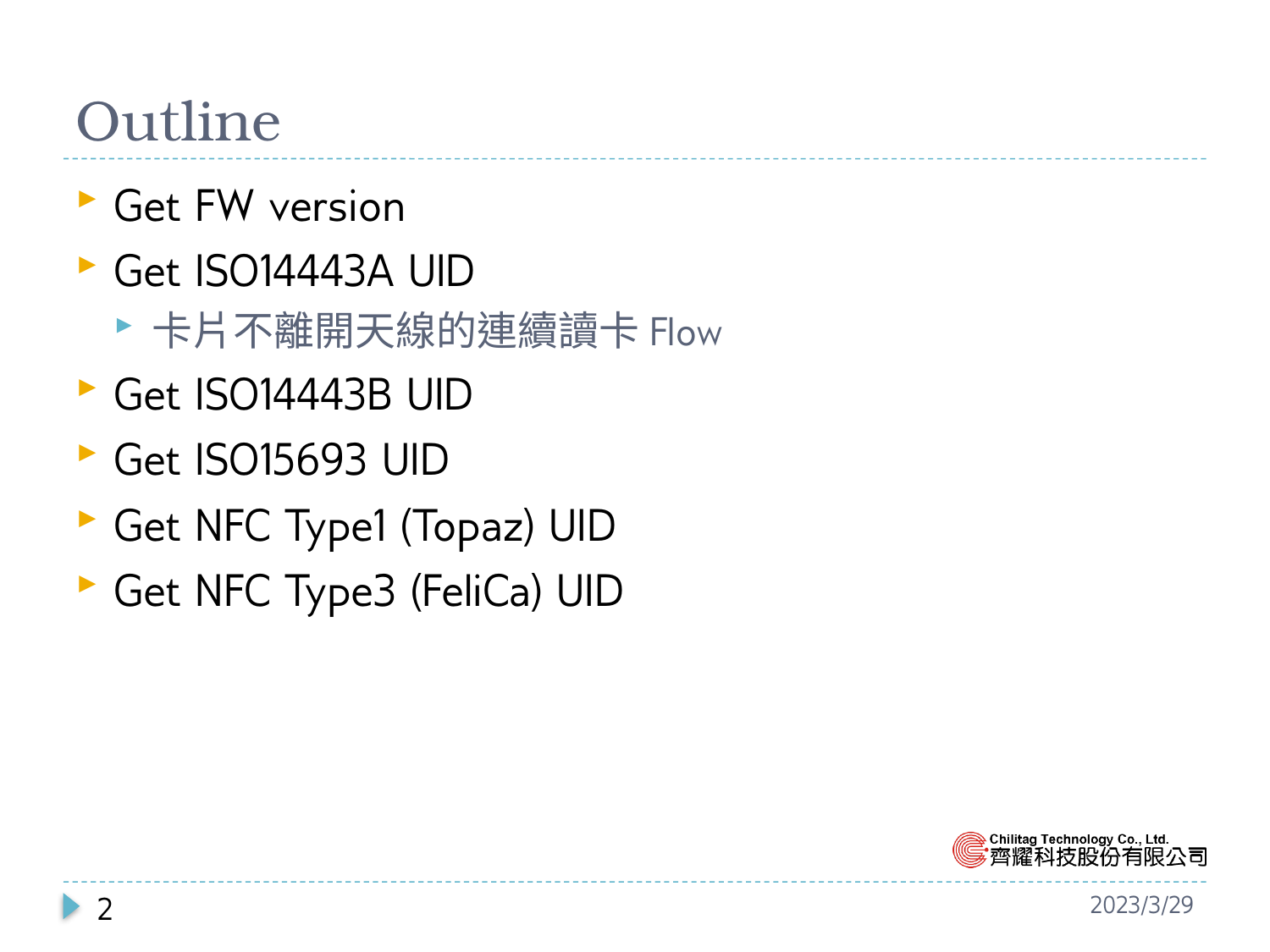

# Outline
Get FW version
Get ISO14443A UID
卡片不離開天線的連續讀卡Flow
Get ISO14443B UID
Get ISO15693 UID
Get NFC Type1 (Topaz) UID
Get NFC Type3 (FeliCa) UID

2
2023/3/29